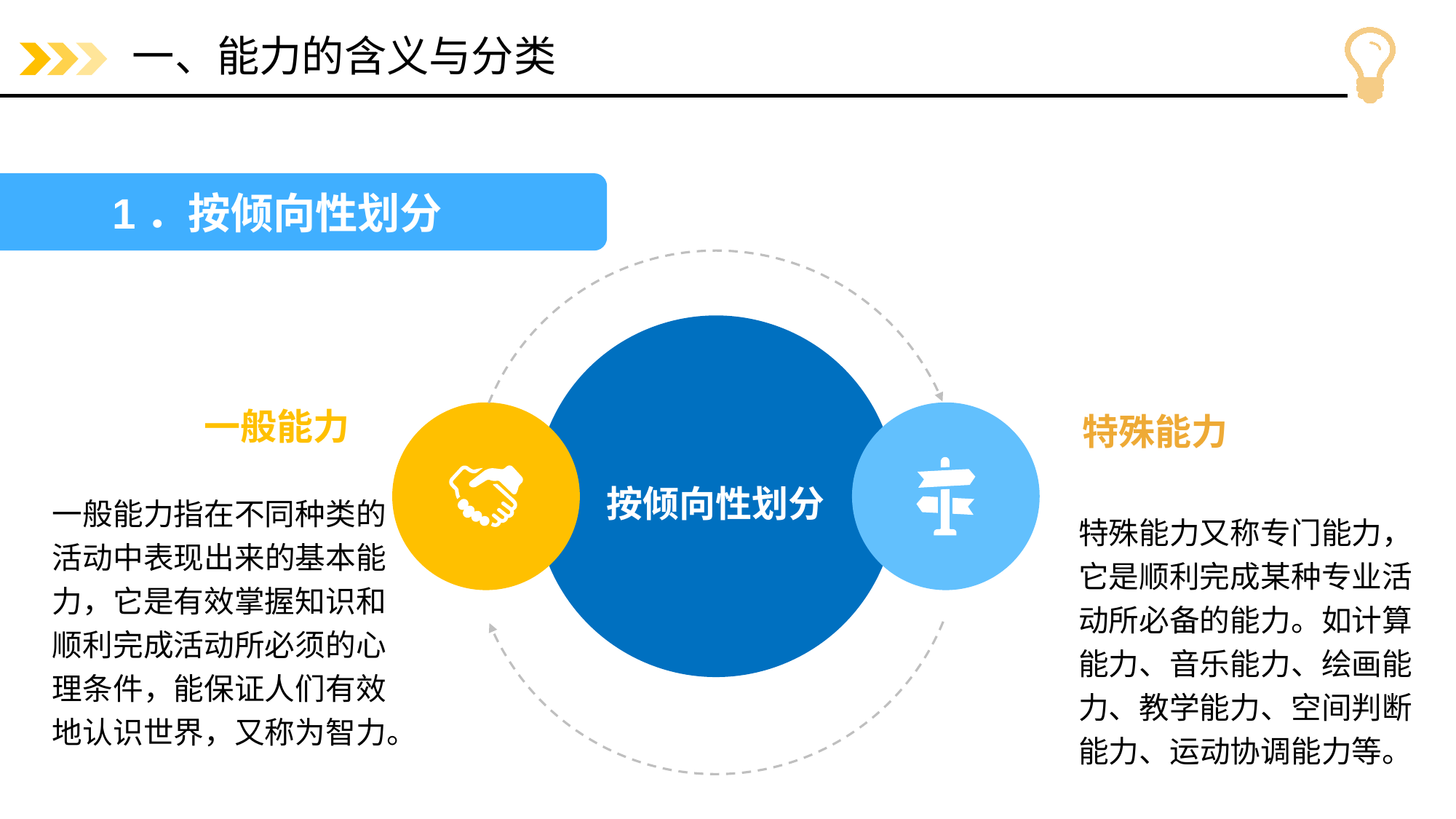

29
# 一、能力的含义与分类
1．按倾向性划分

一般能力

特殊能力

按倾向性划分
特殊能力又称专门能力，它是顺利完成某种专业活动所必备的能力。如计算能力、音乐能力、绘画能力、教学能力、空间判断能力、运动协调能力等。
一般能力指在不同种类的活动中表现出来的基本能力，它是有效掌握知识和顺利完成活动所必须的心理条件，能保证人们有效地认识世界，又称为智力。